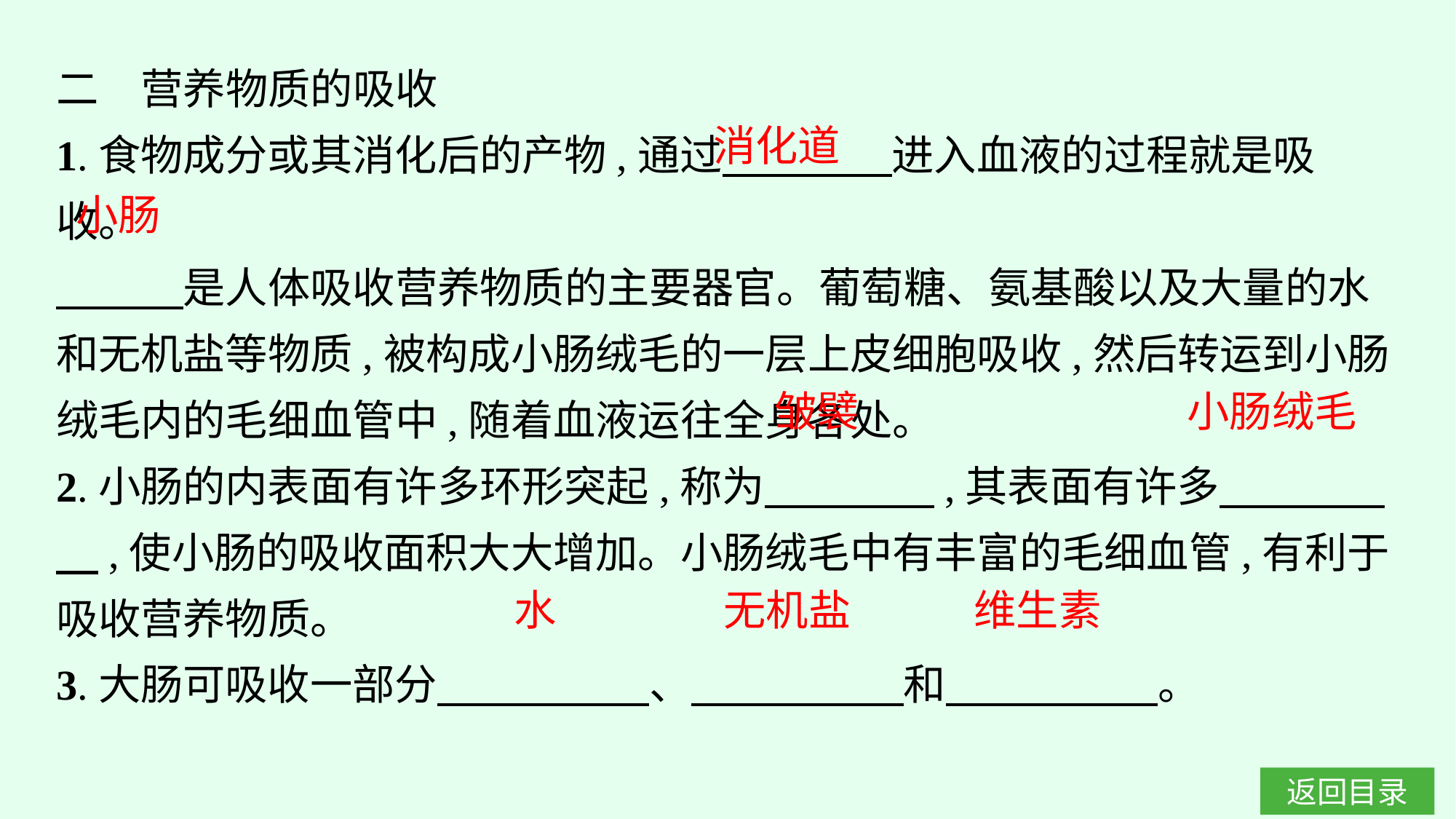

二　营养物质的吸收
1.食物成分或其消化后的产物,通过　　　　进入血液的过程就是吸收。
　　　是人体吸收营养物质的主要器官。葡萄糖、氨基酸以及大量的水和无机盐等物质,被构成小肠绒毛的一层上皮细胞吸收,然后转运到小肠绒毛内的毛细血管中,随着血液运往全身各处。
2.小肠的内表面有许多环形突起,称为　　　　,其表面有许多　　    　　,使小肠的吸收面积大大增加。小肠绒毛中有丰富的毛细血管,有利于吸收营养物质。
3.大肠可吸收一部分　　　　　、　　　　　和　　　　　。
消化道
小肠
皱襞
小肠绒毛
水
无机盐
维生素